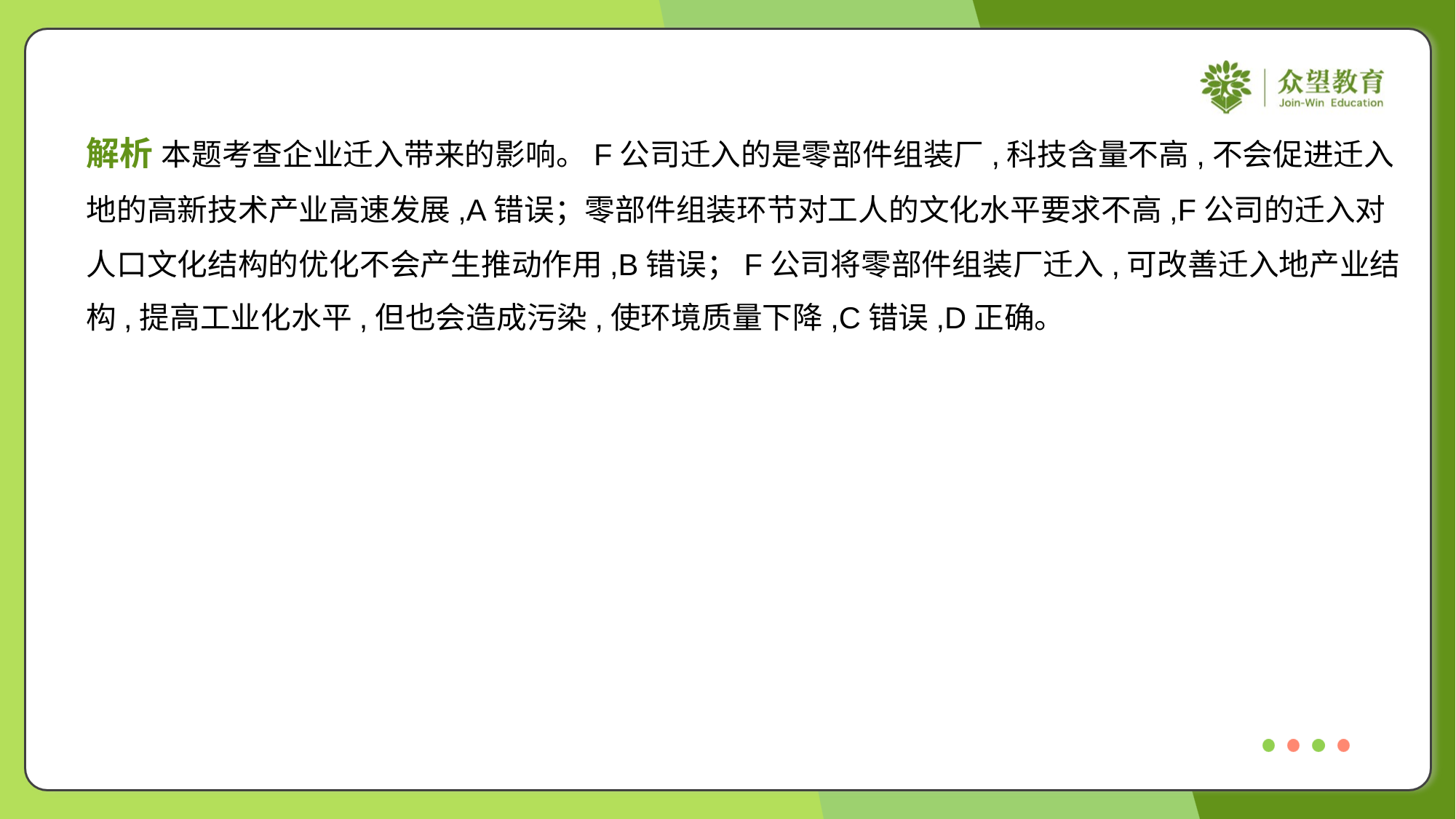

解析 本题考查企业迁入带来的影响。F公司迁入的是零部件组装厂,科技含量不高,不会促进迁入
地的高新技术产业高速发展,A错误；零部件组装环节对工人的文化水平要求不高,F公司的迁入对
人口文化结构的优化不会产生推动作用,B错误；F公司将零部件组装厂迁入,可改善迁入地产业结
构,提高工业化水平,但也会造成污染,使环境质量下降,C错误,D正确。